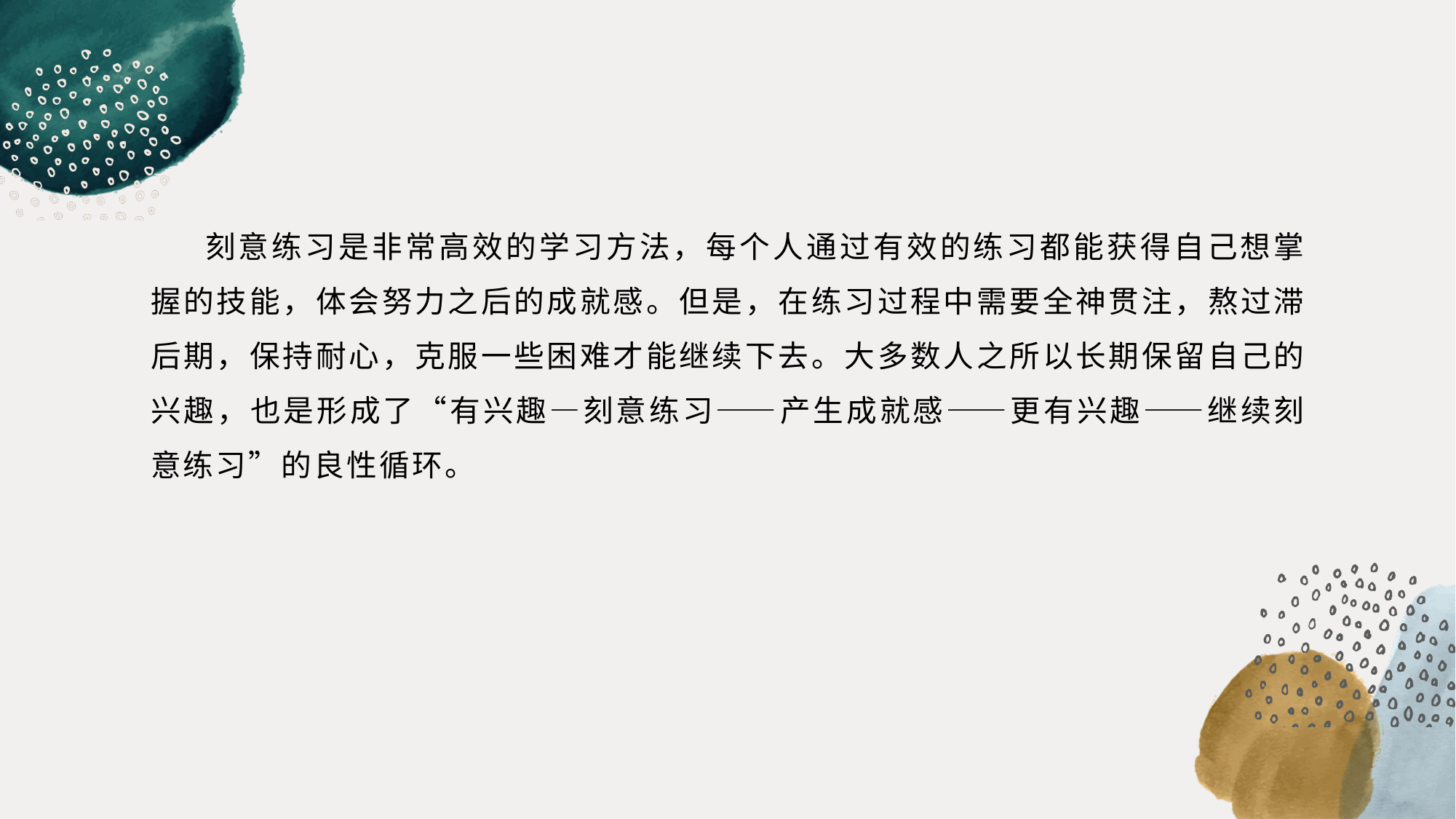

刻意练习是非常高效的学习方法，每个人通过有效的练习都能获得自己想掌握的技能，体会努力之后的成就感。但是，在练习过程中需要全神贯注，熬过滞后期，保持耐心，克服一些困难才能继续下去。大多数人之所以长期保留自己的兴趣，也是形成了“有兴趣—刻意练习——产生成就感——更有兴趣——继续刻意练习”的良性循环。